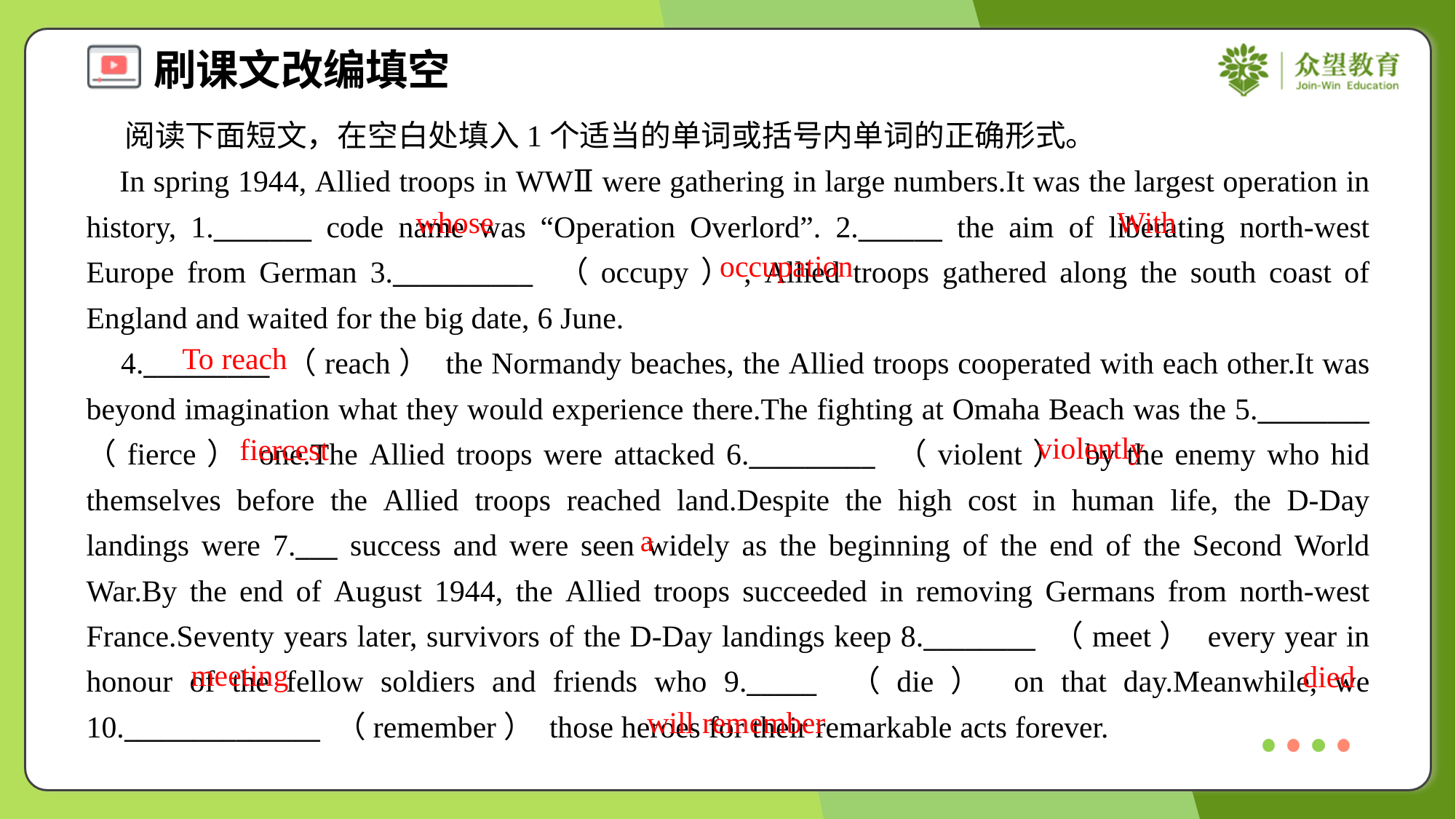

阅读下面短文，在空白处填入1个适当的单词或括号内单词的正确形式。
    In spring 1944, Allied troops in WWⅡ were gathering in large numbers.It was the largest operation in history, 1._______ code name was “Operation Overlord”. 2.______ the aim of liberating north-west Europe from German 3.__________ （occupy）, Allied troops gathered along the south coast of England and waited for the big date, 6 June.
    4._________ （reach） the Normandy beaches, the Allied troops cooperated with each other.It was beyond imagination what they would experience there.The fighting at Omaha Beach was the 5.________ （fierce） one.The Allied troops were attacked 6._________ （violent） by the enemy who hid themselves before the Allied troops reached land.Despite the high cost in human life, the D-Day landings were 7.___ success and were seen widely as the beginning of the end of the Second World War.By the end of August 1944, the Allied troops succeeded in removing Germans from north-west France.Seventy years later, survivors of the D-Day landings keep 8.________ （meet） every year in honour of the fellow soldiers and friends who 9._____ （die） on that day.Meanwhile, we 10.______________ （remember） those heroes for their remarkable acts forever.
whose
With
occupation
To reach
violently
fiercest
a
meeting
died
will remember